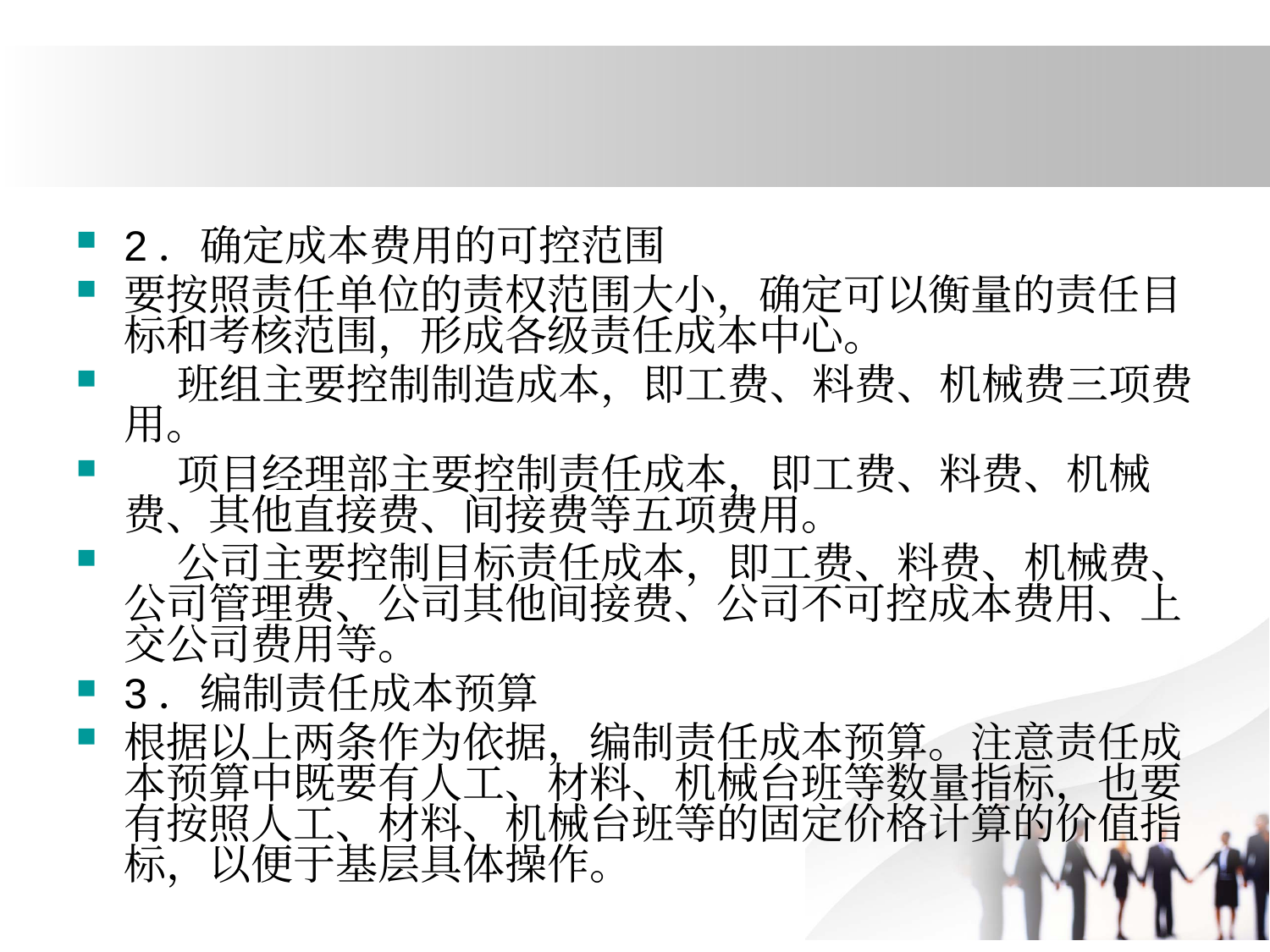

#
2．确定成本费用的可控范围
要按照责任单位的责权范围大小，确定可以衡量的责任目标和考核范围，形成各级责任成本中心。
    班组主要控制制造成本，即工费、料费、机械费三项费用。
    项目经理部主要控制责任成本，即工费、料费、机械费、其他直接费、间接费等五项费用。
    公司主要控制目标责任成本，即工费、料费、机械费、公司管理费、公司其他间接费、公司不可控成本费用、上交公司费用等。
3．编制责任成本预算
根据以上两条作为依据，编制责任成本预算。注意责任成本预算中既要有人工、材料、机械台班等数量指标，也要有按照人工、材料、机械台班等的固定价格计算的价值指标，以便于基层具体操作。